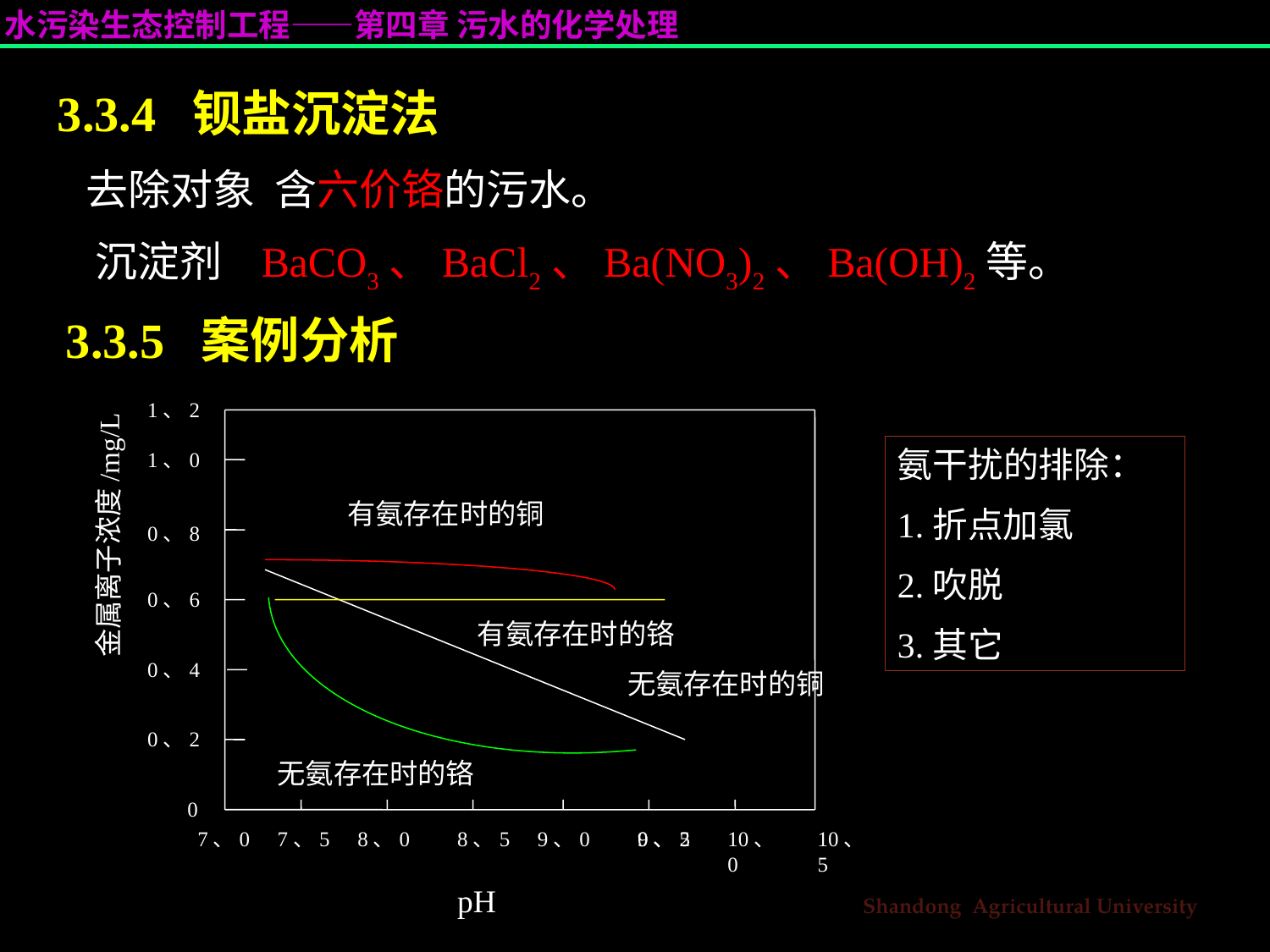

3.3.4  钡盐沉淀法
   去除对象  含六价铬的污水。
    沉淀剂   BaCO3、BaCl2、Ba(NO3)2、Ba(OH)2等。
              3.3.5  案例分析
1、2

1、0

有氨存在时的铜
金属离子浓度/mg/L
0、8

0、6

有氨存在时的铬
0、4
无氨存在时的铜

0、2

无氨存在时的铬
0

7、0
7、5
8、0
8、5
9、0
0、2
9、5
10、0
10、5
pH

氨干扰的排除：
1.折点加氯
2.吹脱
3.其它